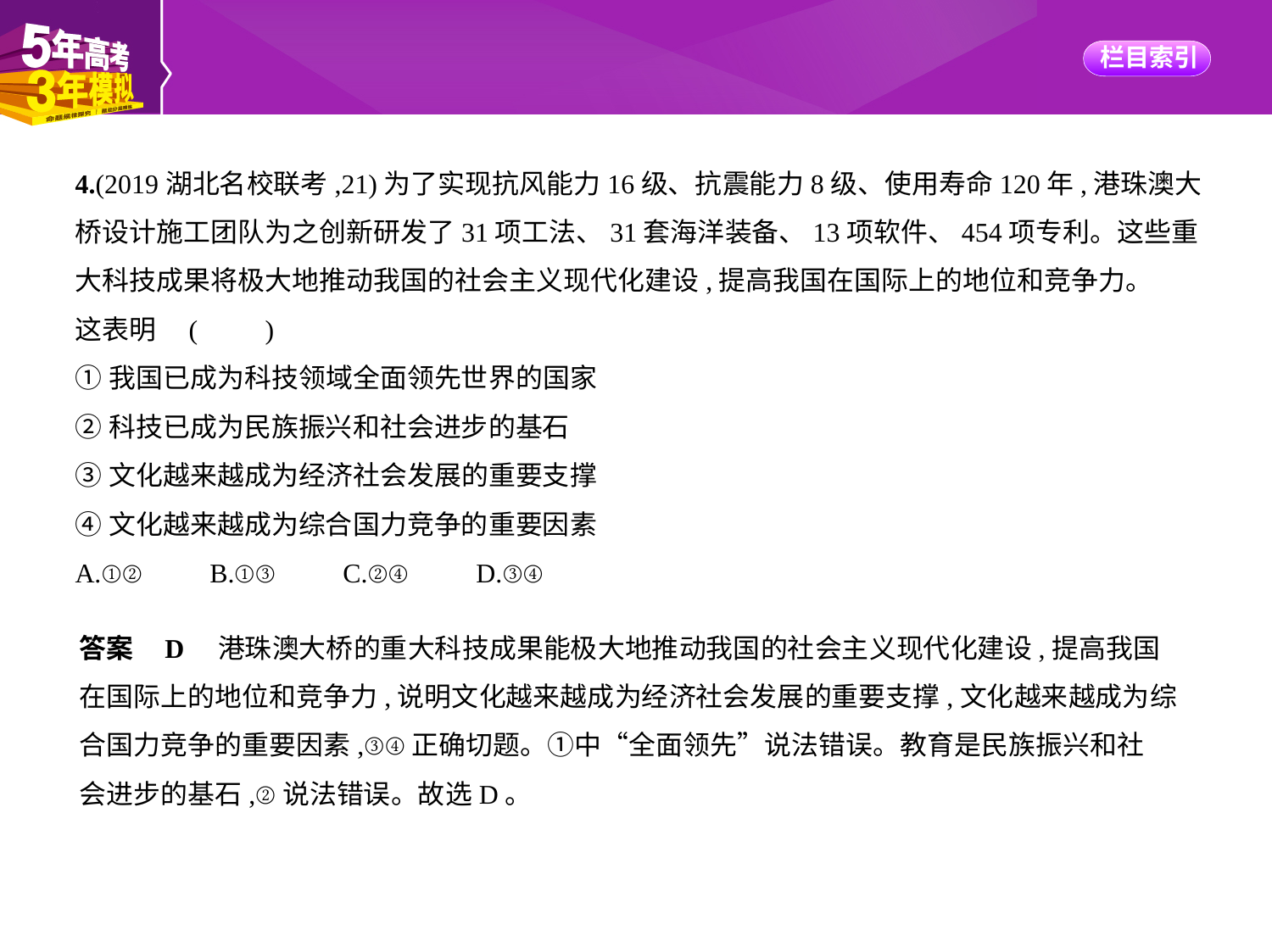

4.(2019湖北名校联考,21)为了实现抗风能力16级、抗震能力8级、使用寿命120年,港珠澳大
桥设计施工团队为之创新研发了31项工法、31套海洋装备、13项软件、454项专利。这些重
大科技成果将极大地推动我国的社会主义现代化建设,提高我国在国际上的地位和竞争力。
这表明 (　　)
①我国已成为科技领域全面领先世界的国家
②科技已成为民族振兴和社会进步的基石
③文化越来越成为经济社会发展的重要支撑
④文化越来越成为综合国力竞争的重要因素
A.①②　　B.①③　　C.②④　　D.③④
答案    D　港珠澳大桥的重大科技成果能极大地推动我国的社会主义现代化建设,提高我国
在国际上的地位和竞争力,说明文化越来越成为经济社会发展的重要支撑,文化越来越成为综
合国力竞争的重要因素,③④正确切题。①中“全面领先”说法错误。教育是民族振兴和社
会进步的基石,②说法错误。故选D。